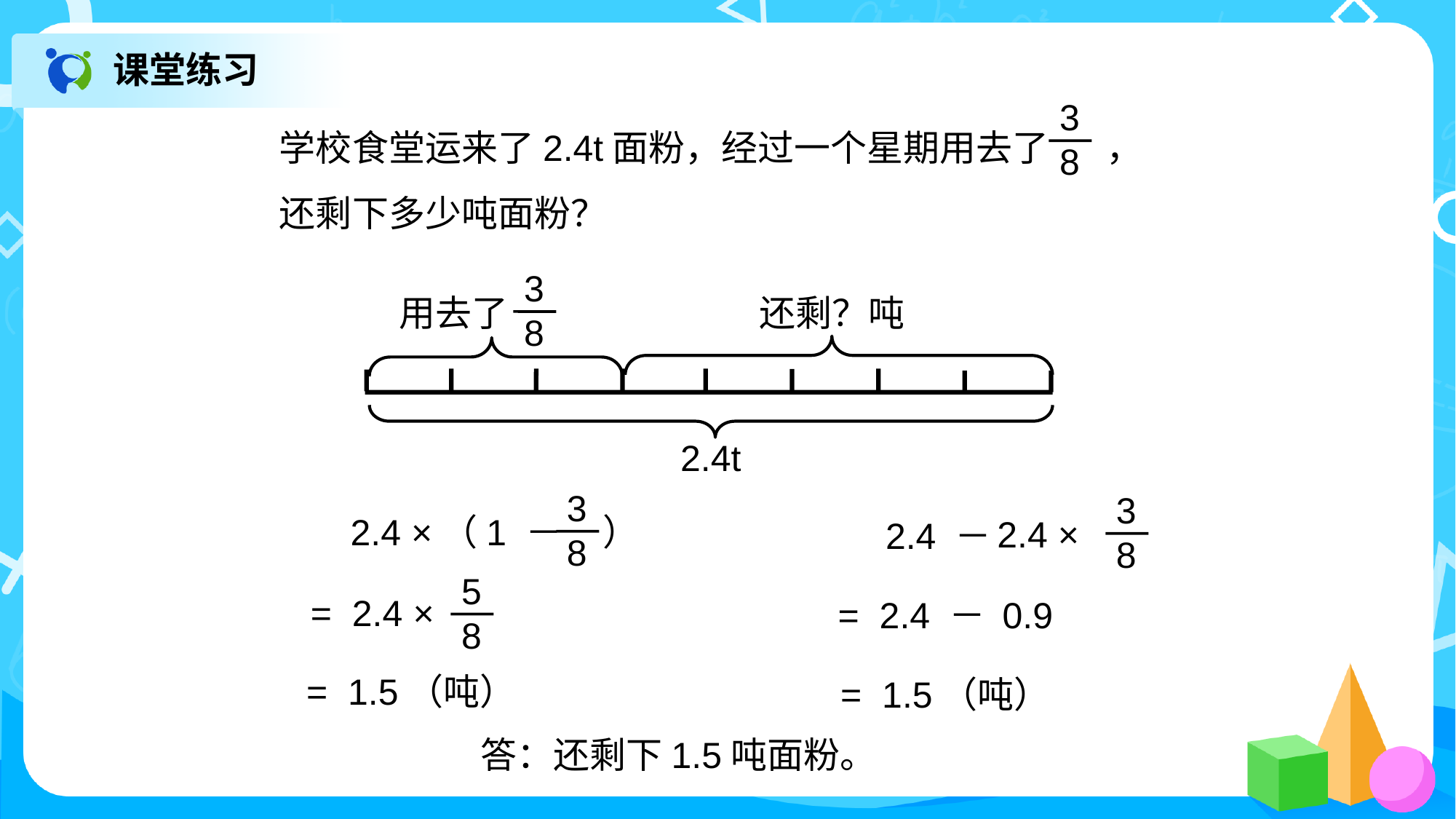

课堂练习

学校食堂运来了2.4t面粉，经过一个星期用去了       ，
还剩下多少吨面粉？
3
8

3
8

用去了
还剩？吨

2.4t
3
8

2.4 ×（1 －     ）
3
8

2.4 ×
2.4 －
5
8

=  2.4 ×
=  2.4 － 0.9
=  1.5（吨）
=  1.5（吨）
答：还剩下1.5吨面粉。